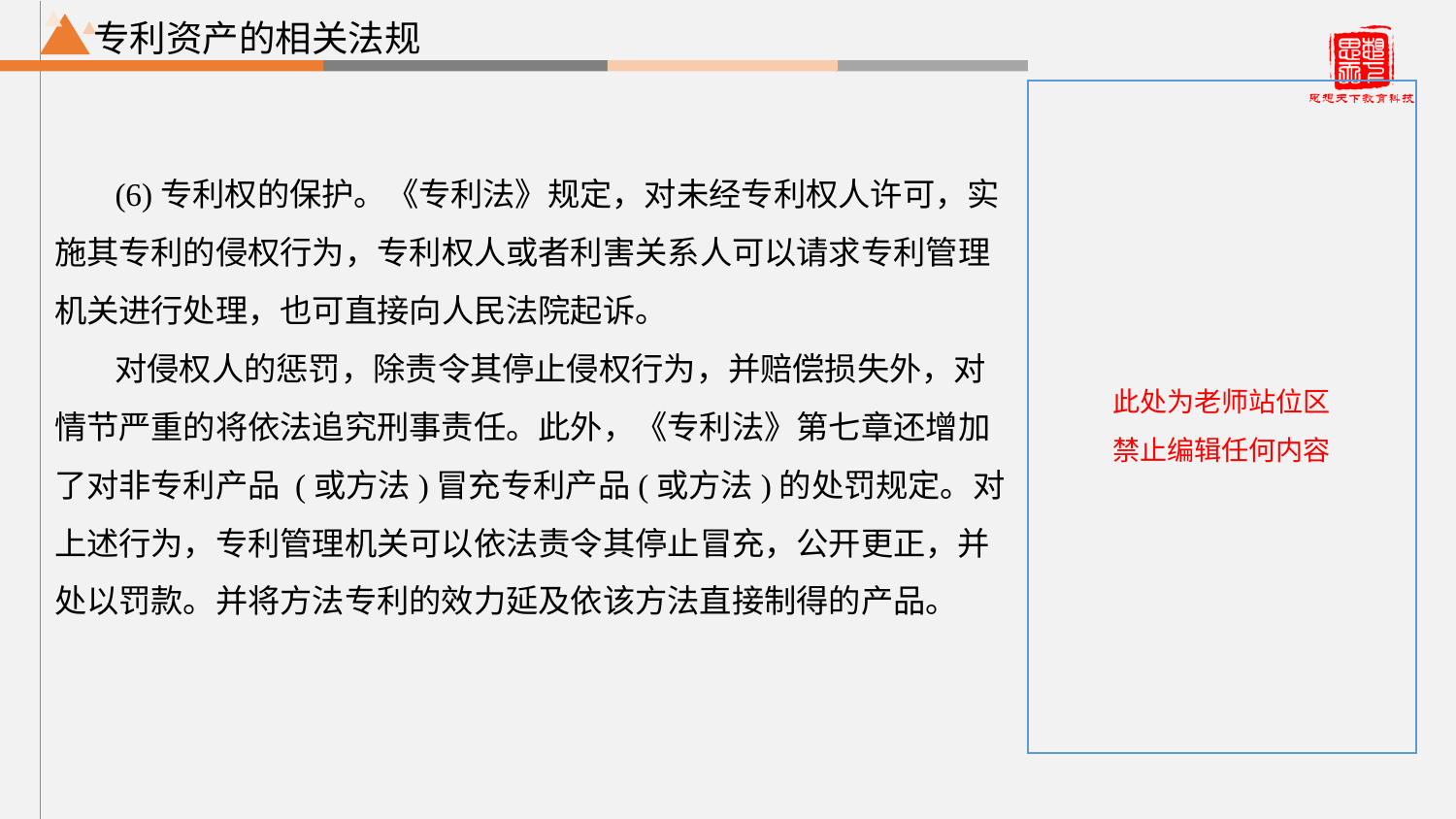

专利资产的相关法规
(6)专利权的保护。《专利法》规定，对未经专利权人许可，实施其专利的侵权行为，专利权人或者利害关系人可以请求专利管理机关进行处理，也可直接向人民法院起诉。
对侵权人的惩罚，除责令其停止侵权行为，并赔偿损失外，对情节严重的将依法追究刑事责任。此外，《专利法》第七章还增加了对非专利产品 (或方法)冒充专利产品(或方法)的处罚规定。对上述行为，专利管理机关可以依法责令其停止冒充，公开更正，并处以罚款。并将方法专利的效力延及依该方法直接制得的产品。
27